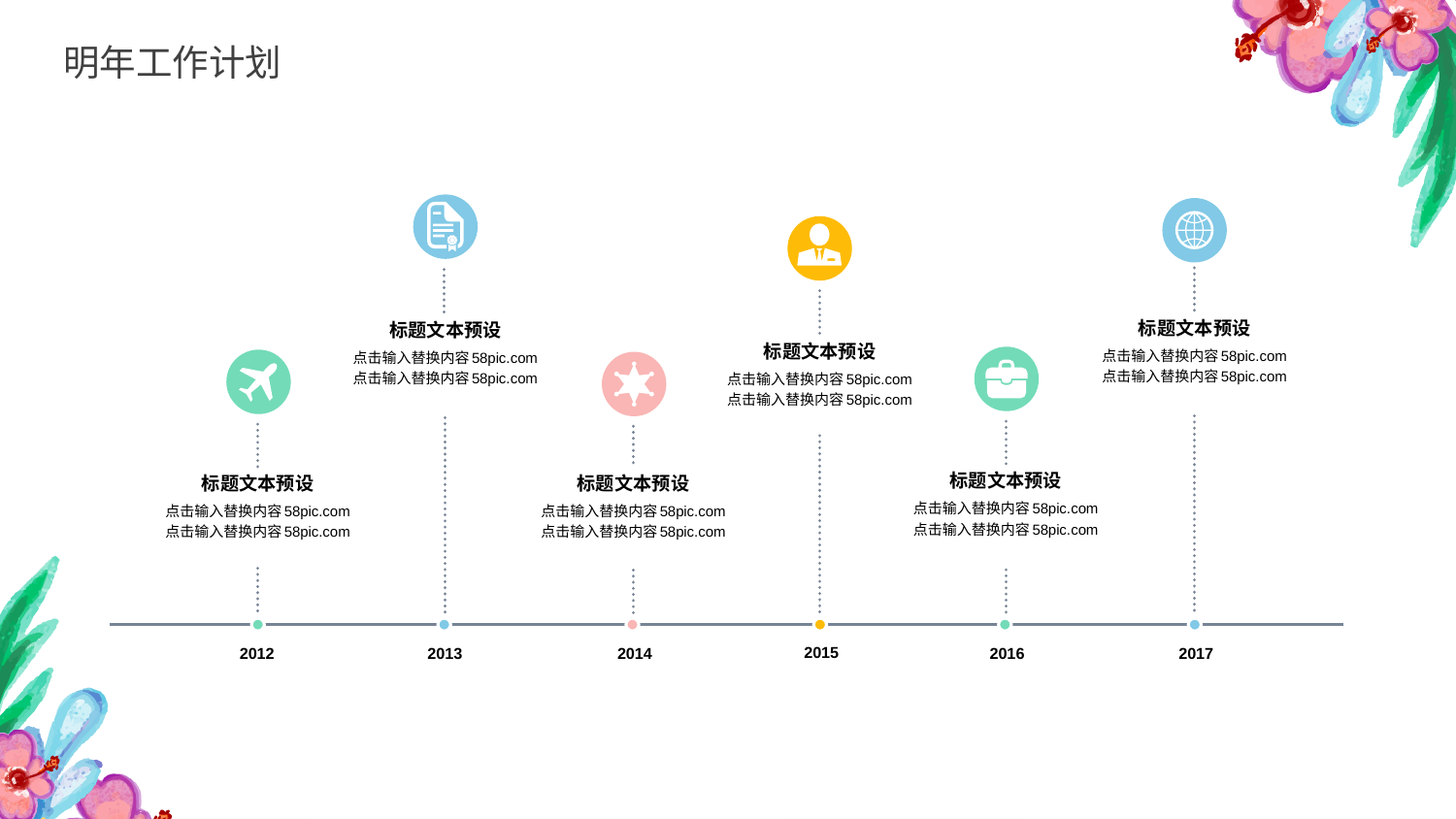

明年工作计划

标题文本预设
点击输入替换内容58pic.com
点击输入替换内容58pic.com

2013

标题文本预设
点击输入替换内容58pic.com
点击输入替换内容58pic.com

2017

标题文本预设
点击输入替换内容58pic.com
点击输入替换内容58pic.com

2015

标题文本预设
点击输入替换内容58pic.com
点击输入替换内容58pic.com

2016

标题文本预设
点击输入替换内容58pic.com
点击输入替换内容58pic.com

2012

标题文本预设
点击输入替换内容58pic.com
点击输入替换内容58pic.com

2014